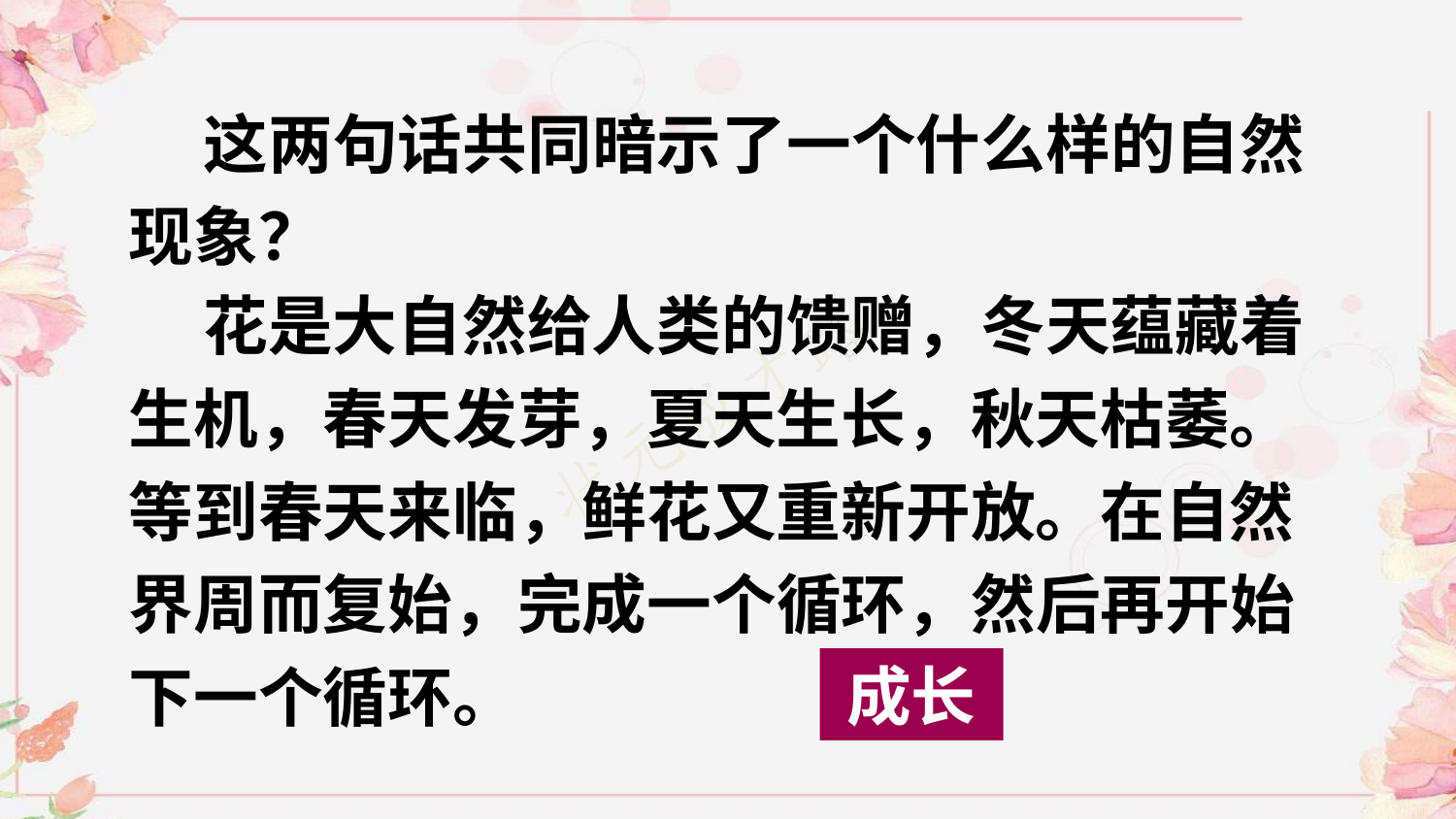

这两句话共同暗示了一个什么样的自然现象？
    花是大自然给人类的馈赠，冬天蕴藏着生机，春天发芽，夏天生长，秋天枯萎。等到春天来临，鲜花又重新开放。在自然界周而复始，完成一个循环，然后再开始下一个循环。
成长